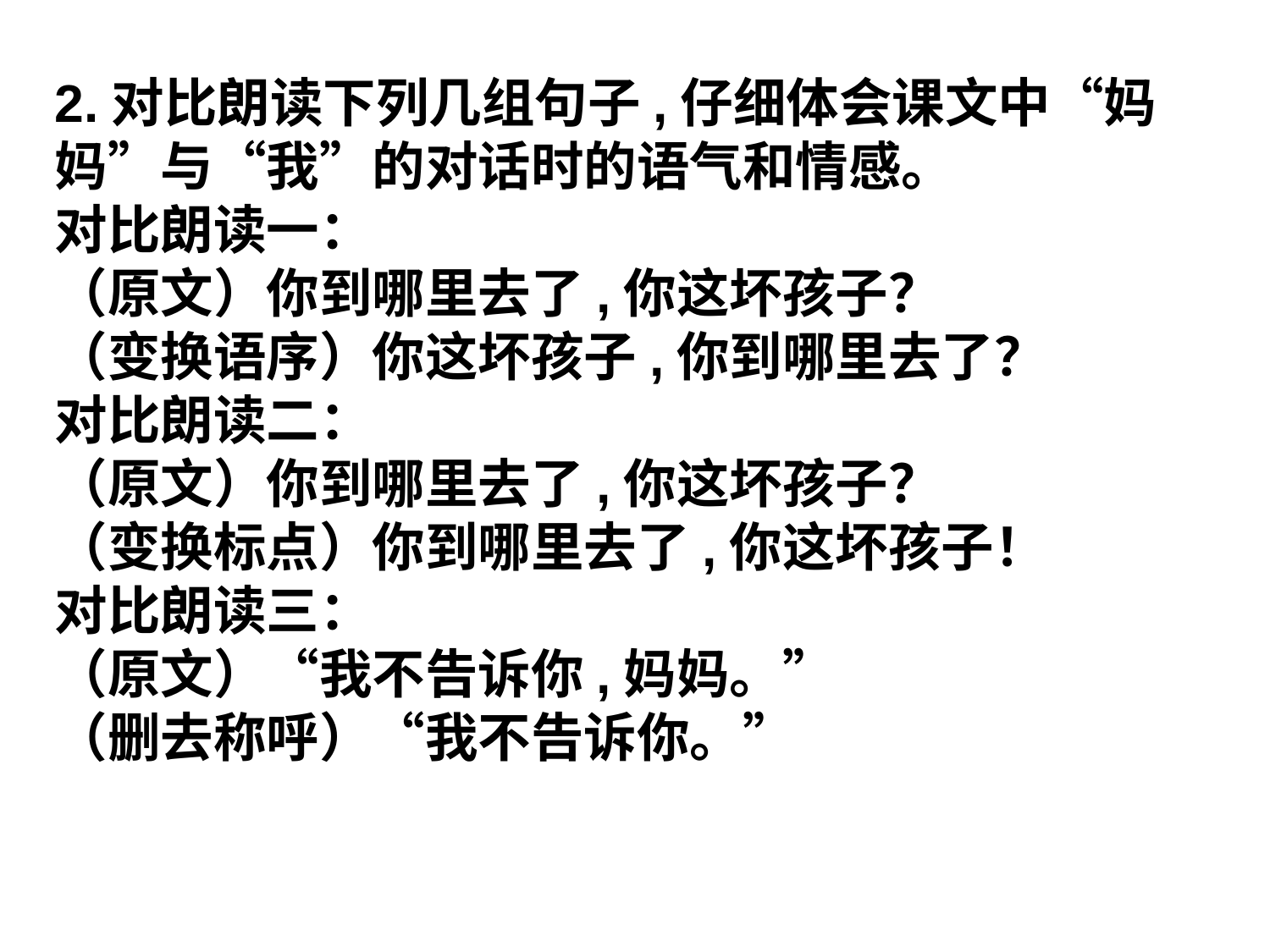

2.对比朗读下列几组句子,仔细体会课文中“妈妈”与“我”的对话时的语气和情感。
对比朗读一：
（原文）你到哪里去了,你这坏孩子？
（变换语序）你这坏孩子,你到哪里去了？
对比朗读二：
（原文）你到哪里去了,你这坏孩子？
（变换标点）你到哪里去了,你这坏孩子！
对比朗读三：
（原文）“我不告诉你,妈妈。”
（删去称呼）“我不告诉你。”